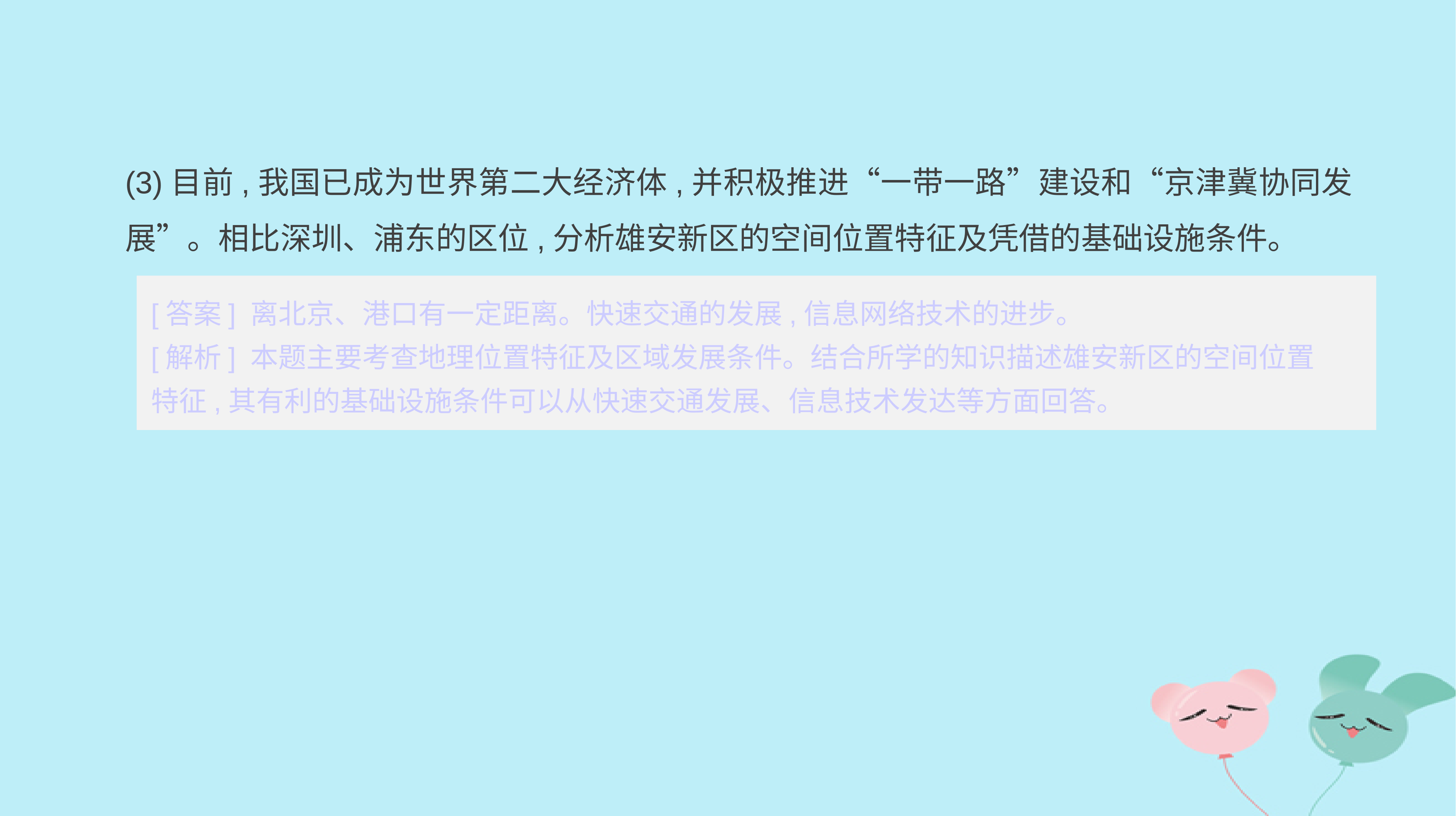

(3)目前,我国已成为世界第二大经济体,并积极推进“一带一路”建设和“京津冀协同发展”。相比深圳、浦东的区位,分析雄安新区的空间位置特征及凭借的基础设施条件。

[答案] 离北京、港口有一定距离。快速交通的发展,信息网络技术的进步。
[解析] 本题主要考查地理位置特征及区域发展条件。结合所学的知识描述雄安新区的空间位置特征,其有利的基础设施条件可以从快速交通发展、信息技术发达等方面回答。